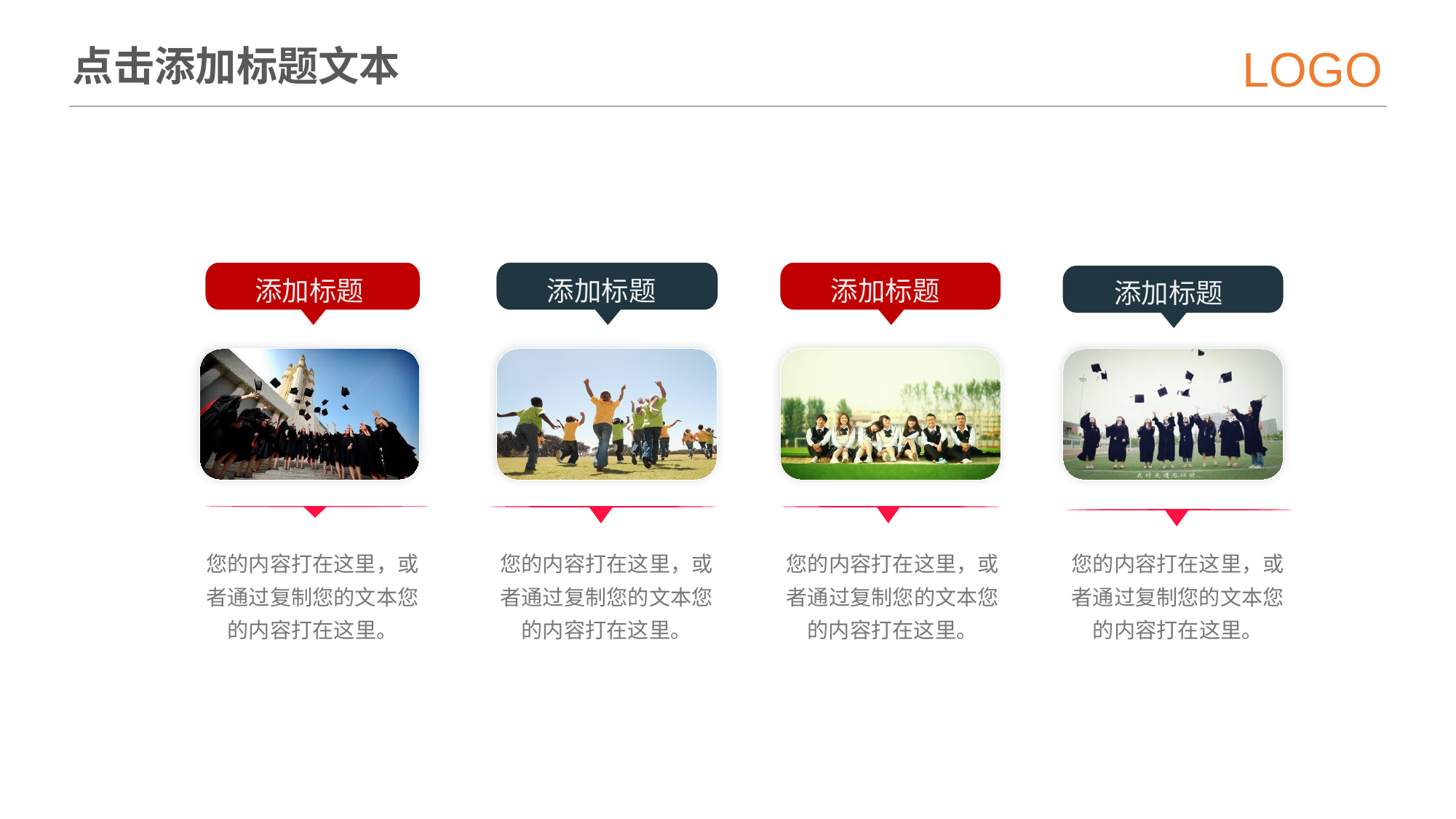

LOGO
点击添加标题文本

添加标题

添加标题

添加标题

添加标题

您的内容打在这里，或者通过复制您的文本您的内容打在这里。
您的内容打在这里，或者通过复制您的文本您的内容打在这里。
您的内容打在这里，或者通过复制您的文本您的内容打在这里。
您的内容打在这里，或者通过复制您的文本您的内容打在这里。